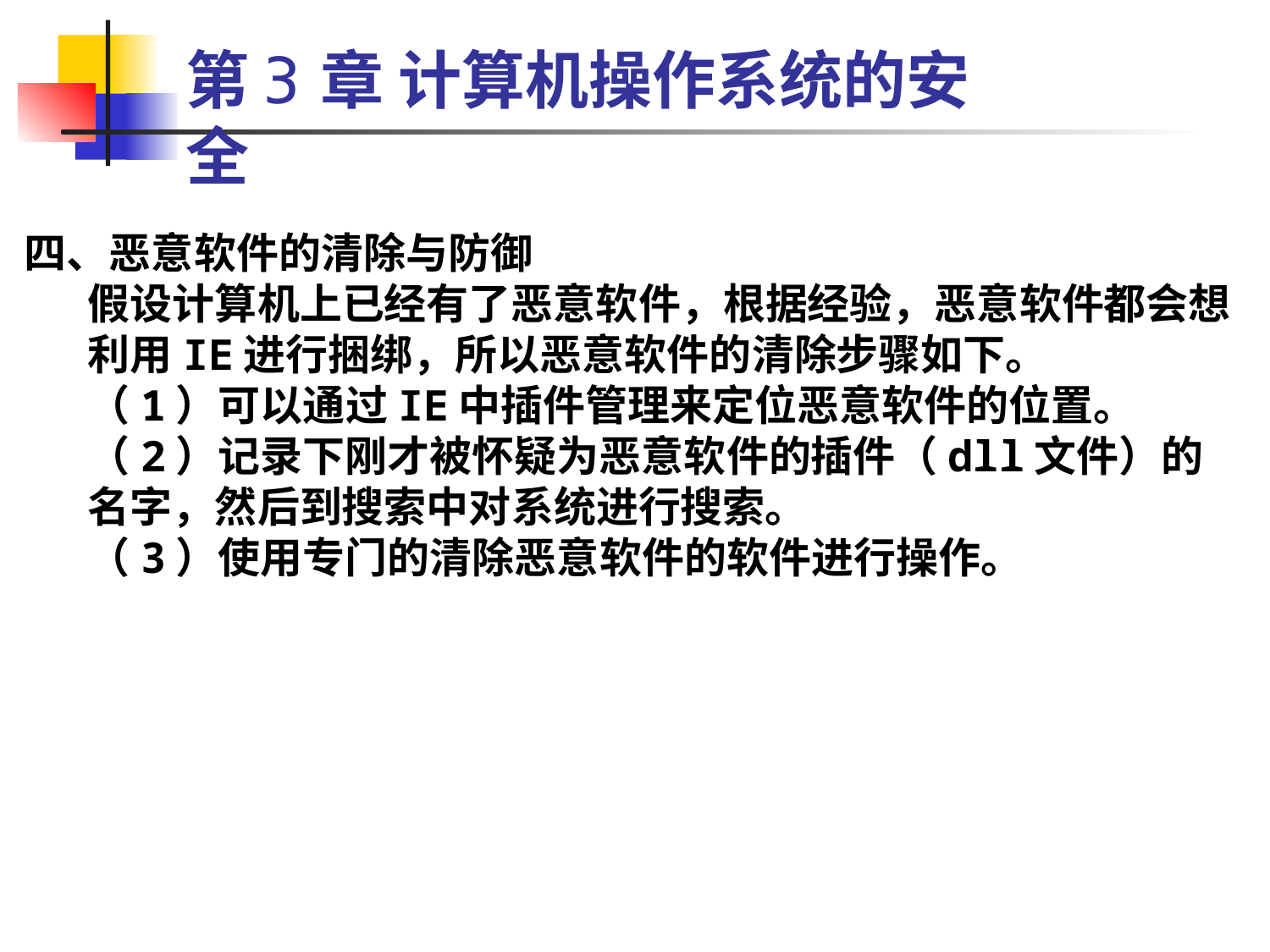

第3章 计算机操作系统的安全
四、恶意软件的清除与防御
假设计算机上已经有了恶意软件，根据经验，恶意软件都会想利用IE进行捆绑，所以恶意软件的清除步骤如下。
（1）可以通过IE中插件管理来定位恶意软件的位置。
（2）记录下刚才被怀疑为恶意软件的插件（dll文件）的名字，然后到搜索中对系统进行搜索。
（3）使用专门的清除恶意软件的软件进行操作。